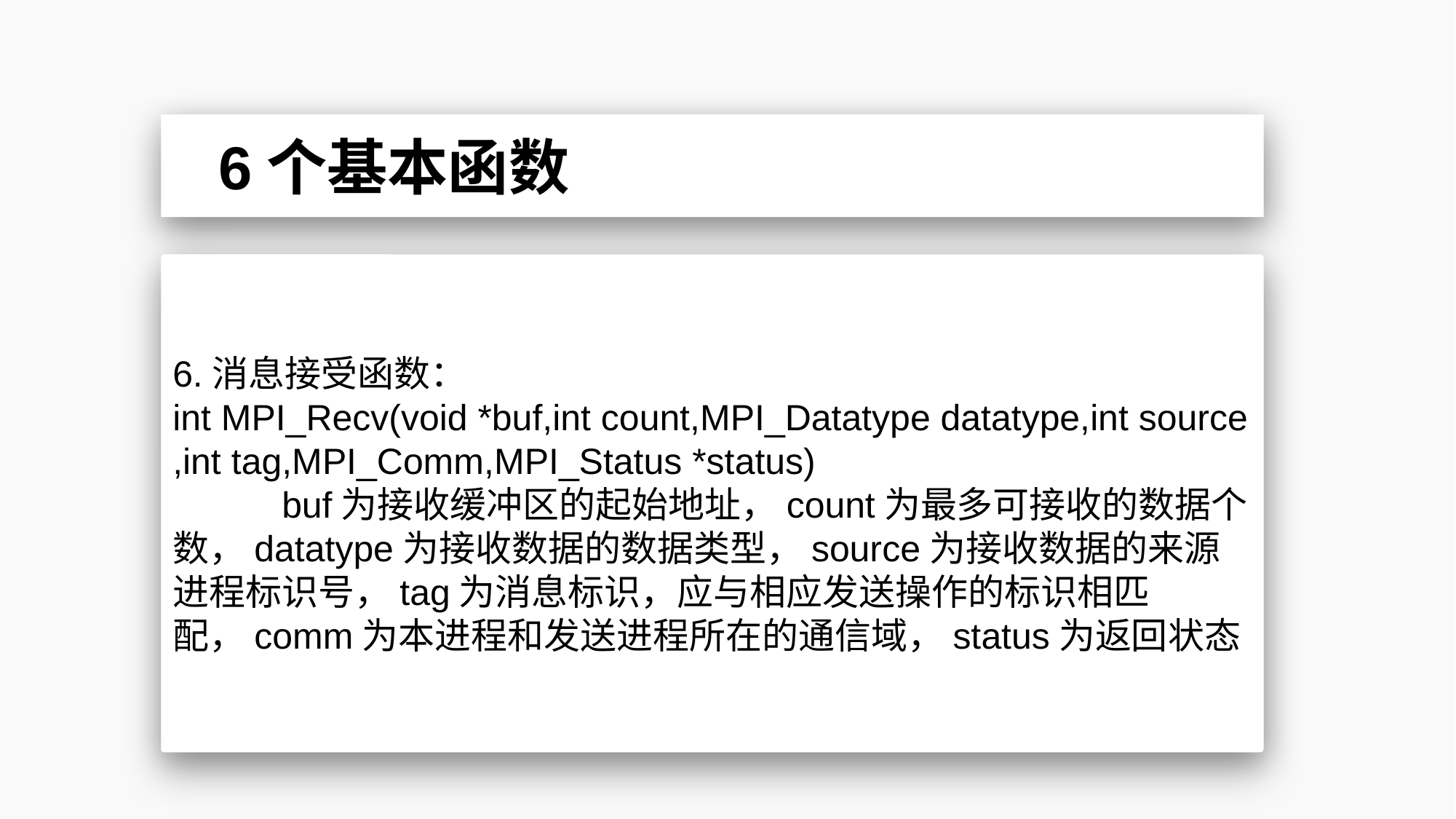

6个基本函数

6.消息接受函数： 	int MPI_Recv(void *buf,int count,MPI_Datatype datatype,int source,int tag,MPI_Comm,MPI_Status *status)
	buf为接收缓冲区的起始地址，count为最多可接收的数据个数，datatype为接收数据的数据类型，source为接收数据的来源进程标识号，tag为消息标识，应与相应发送操作的标识相匹配，comm为本进程和发送进程所在的通信域，status为返回状态